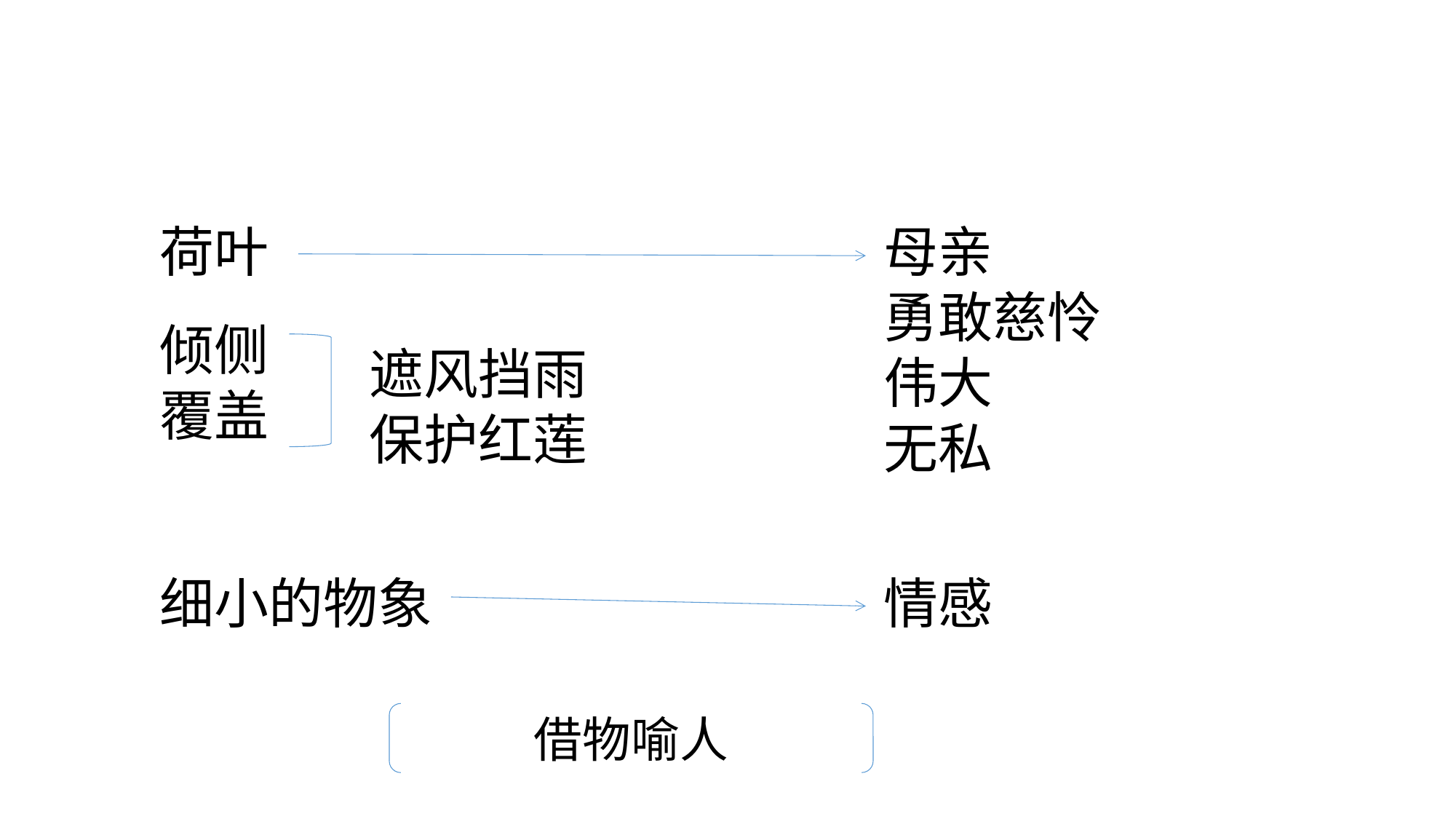

荷叶

倾侧
覆盖
母亲
勇敢慈怜
伟大
无私

遮风挡雨
保护红莲
细小的物象
情感
借物喻人